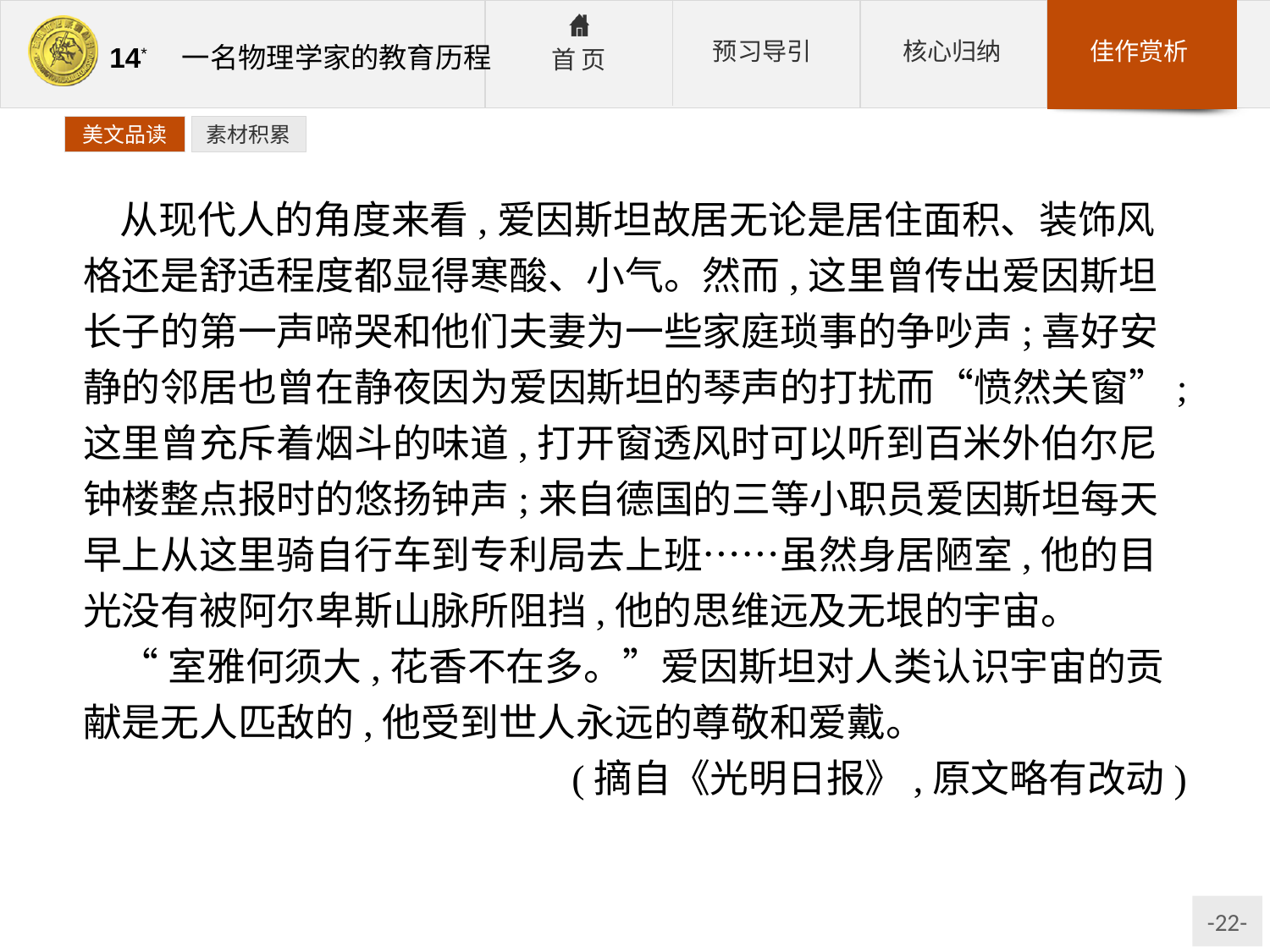

美文品读
素材积累
从现代人的角度来看,爱因斯坦故居无论是居住面积、装饰风格还是舒适程度都显得寒酸、小气。然而,这里曾传出爱因斯坦长子的第一声啼哭和他们夫妻为一些家庭琐事的争吵声;喜好安静的邻居也曾在静夜因为爱因斯坦的琴声的打扰而“愤然关窗”;这里曾充斥着烟斗的味道,打开窗透风时可以听到百米外伯尔尼钟楼整点报时的悠扬钟声;来自德国的三等小职员爱因斯坦每天早上从这里骑自行车到专利局去上班……虽然身居陋室,他的目光没有被阿尔卑斯山脉所阻挡,他的思维远及无垠的宇宙。
“室雅何须大,花香不在多。”爱因斯坦对人类认识宇宙的贡献是无人匹敌的,他受到世人永远的尊敬和爱戴。
(摘自《光明日报》,原文略有改动)